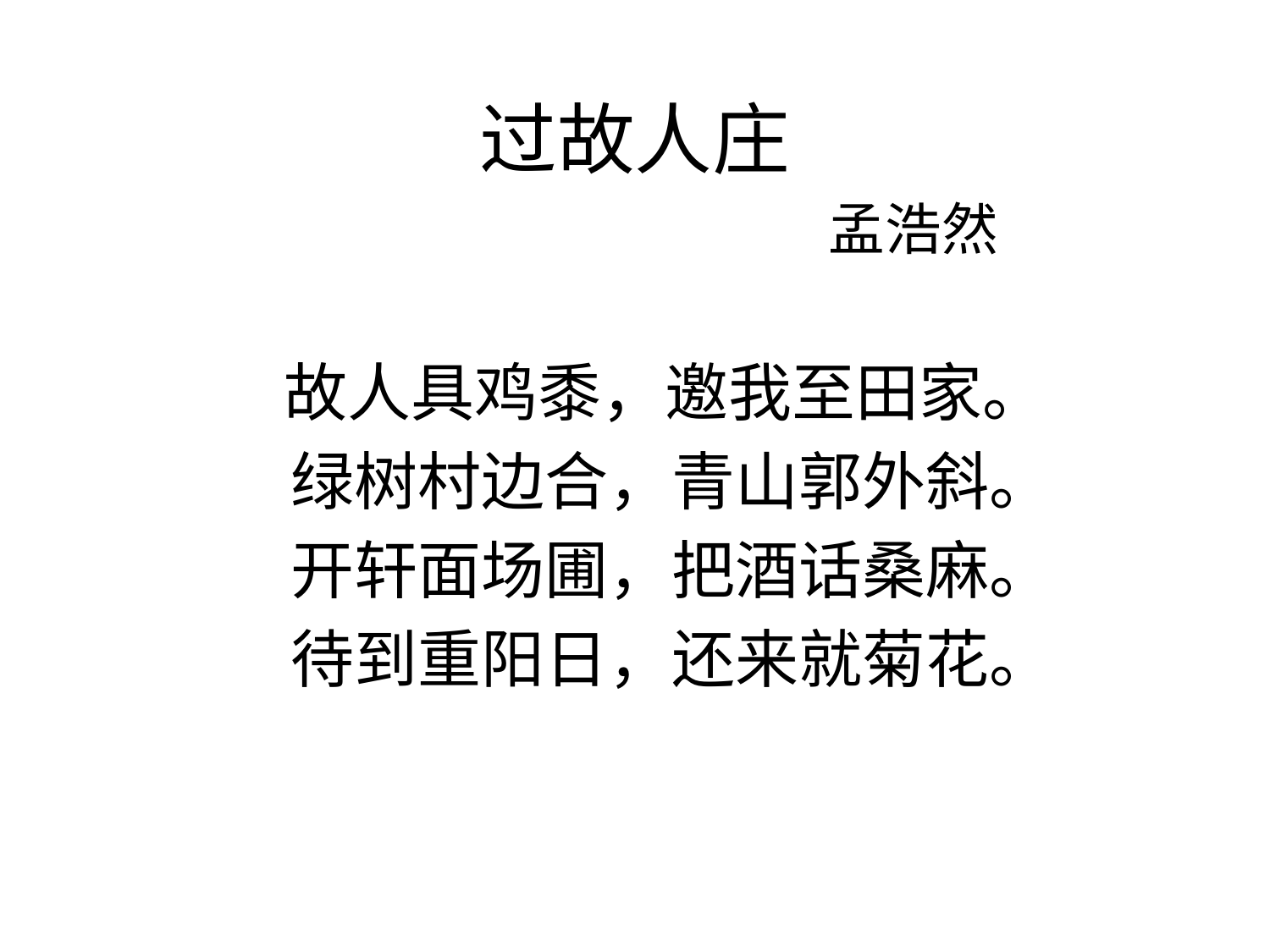

# 过故人庄
孟浩然
     故人具鸡黍，邀我至田家。
 　绿树村边合，青山郭外斜。
 　开轩面场圃，把酒话桑麻。
 　待到重阳日，还来就菊花。